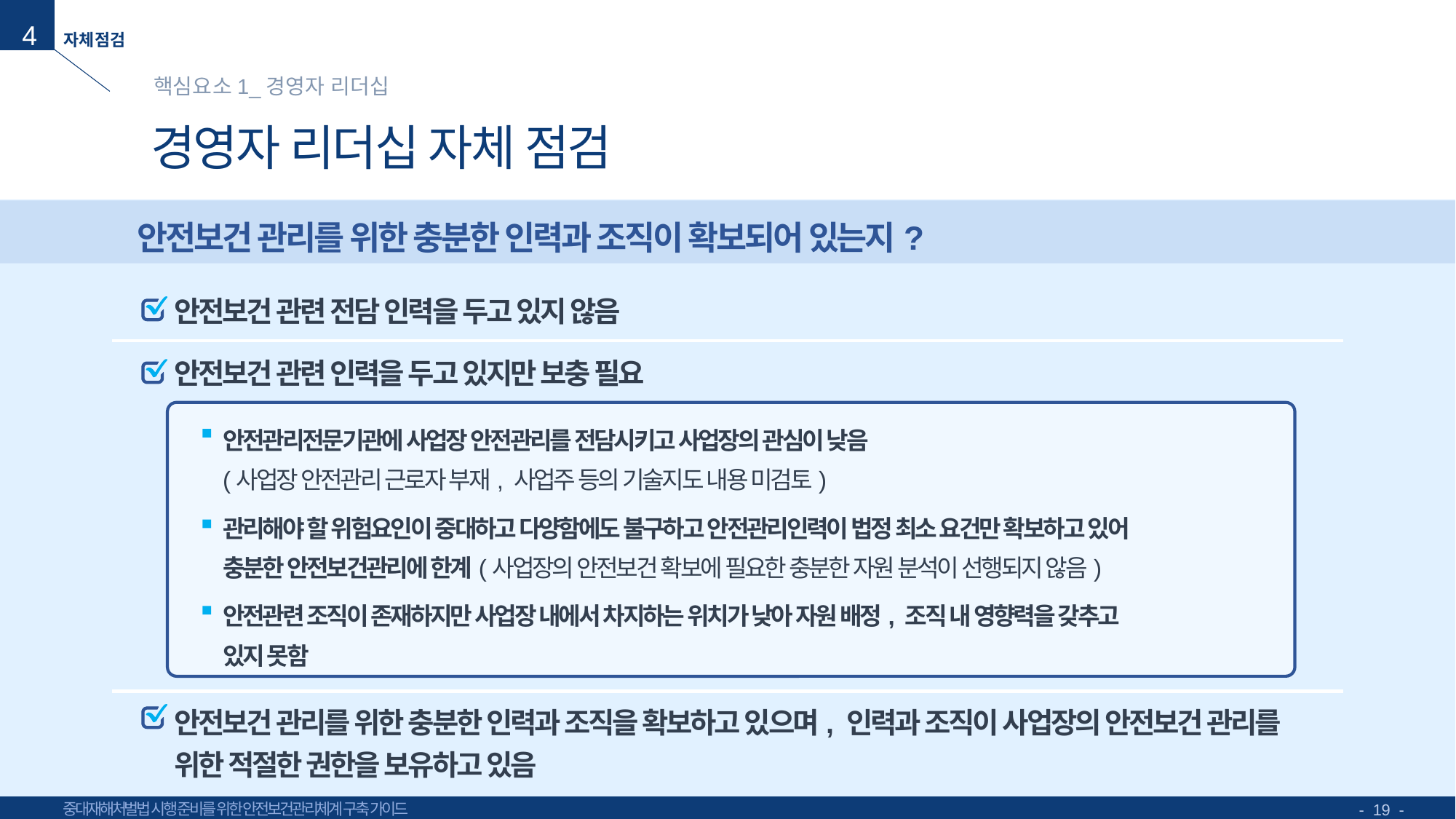

4
핵심요소1_경영자 리더십
# 경영자 리더십 자체 점검

안전보건 관리를 위한 충분한 인력과 조직이 확보되어 있는지?
안전보건 관련 전담 인력을 두고 있지 않음
안전보건 관련 인력을 두고 있지만 보충 필요

안전관리전문기관에 사업장 안전관리를 전담시키고 사업장의 관심이 낮음
(사업장 안전관리 근로자 부재, 사업주 등의 기술지도 내용 미검토)
관리해야 할 위험요인이 중대하고 다양함에도 불구하고 안전관리인력이 법정 최소 요건만 확보하고 있어
충분한 안전보건관리에 한계(사업장의 안전보건 확보에 필요한 충분한 자원 분석이 선행되지 않음)
안전관련 조직이 존재하지만 사업장 내에서 차지하는 위치가 낮아 자원 배정, 조직 내 영향력을 갖추고
있지 못함

안전보건 관리를 위한 충분한 인력과 조직을 확보하고 있으며, 인력과 조직이 사업장의 안전보건 관리를 위한 적절한 권한을 보유하고 있음

-  19  -